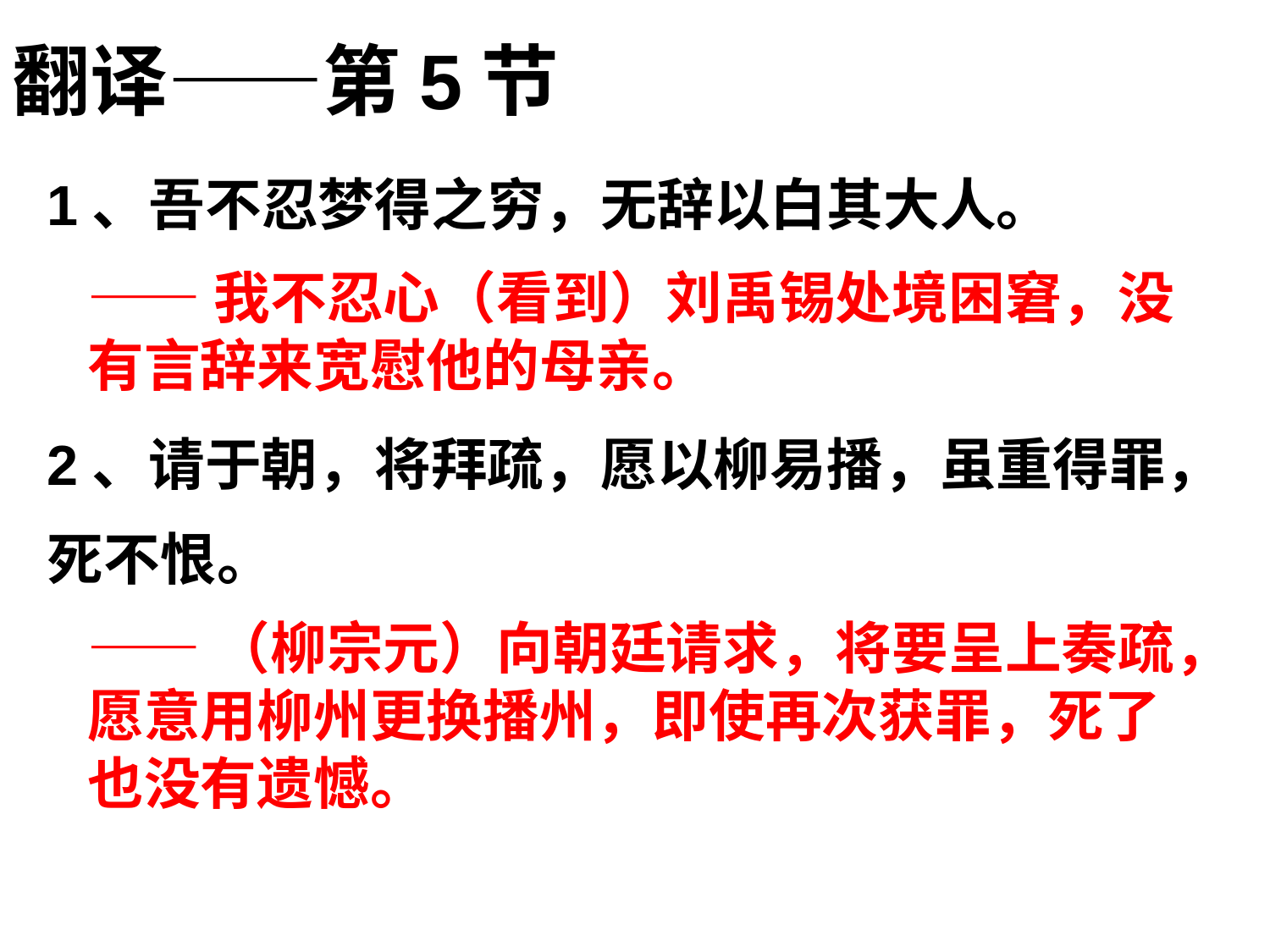

翻译——第5节
1、吾不忍梦得之穷，无辞以白其大人。
——我不忍心（看到）刘禹锡处境困窘，没有言辞来宽慰他的母亲。
2、请于朝，将拜疏，愿以柳易播，虽重得罪，死不恨。

——（柳宗元）向朝廷请求，将要呈上奏疏，愿意用柳州更换播州，即使再次获罪，死了也没有遗憾。